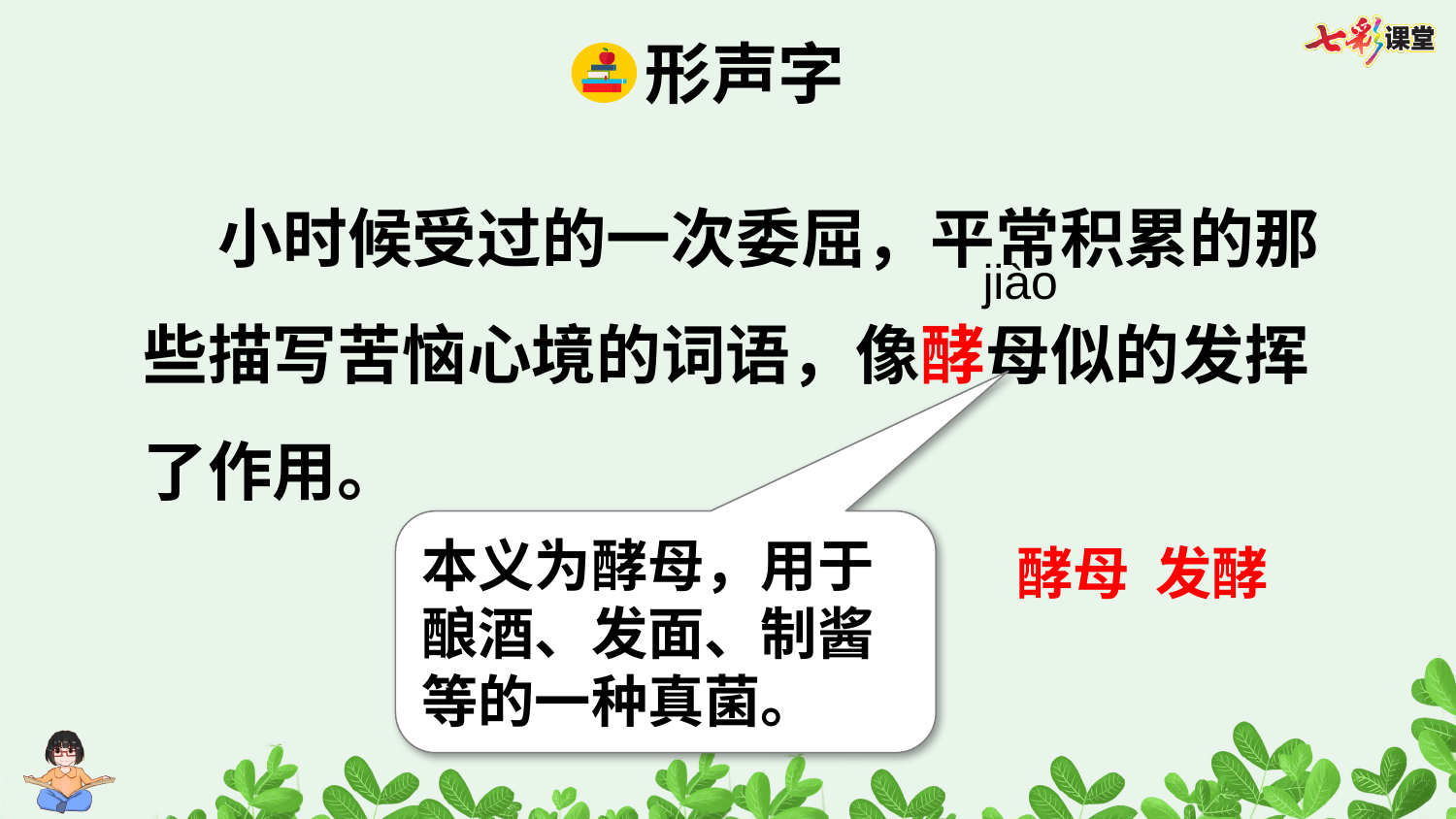

形声字

    小时候受过的一次委屈，平常积累的那些描写苦恼心境的词语，像酵母似的发挥了作用。
jiào
本义为酵母，用于酿酒、发面、制酱等的一种真菌。
酵母  发酵